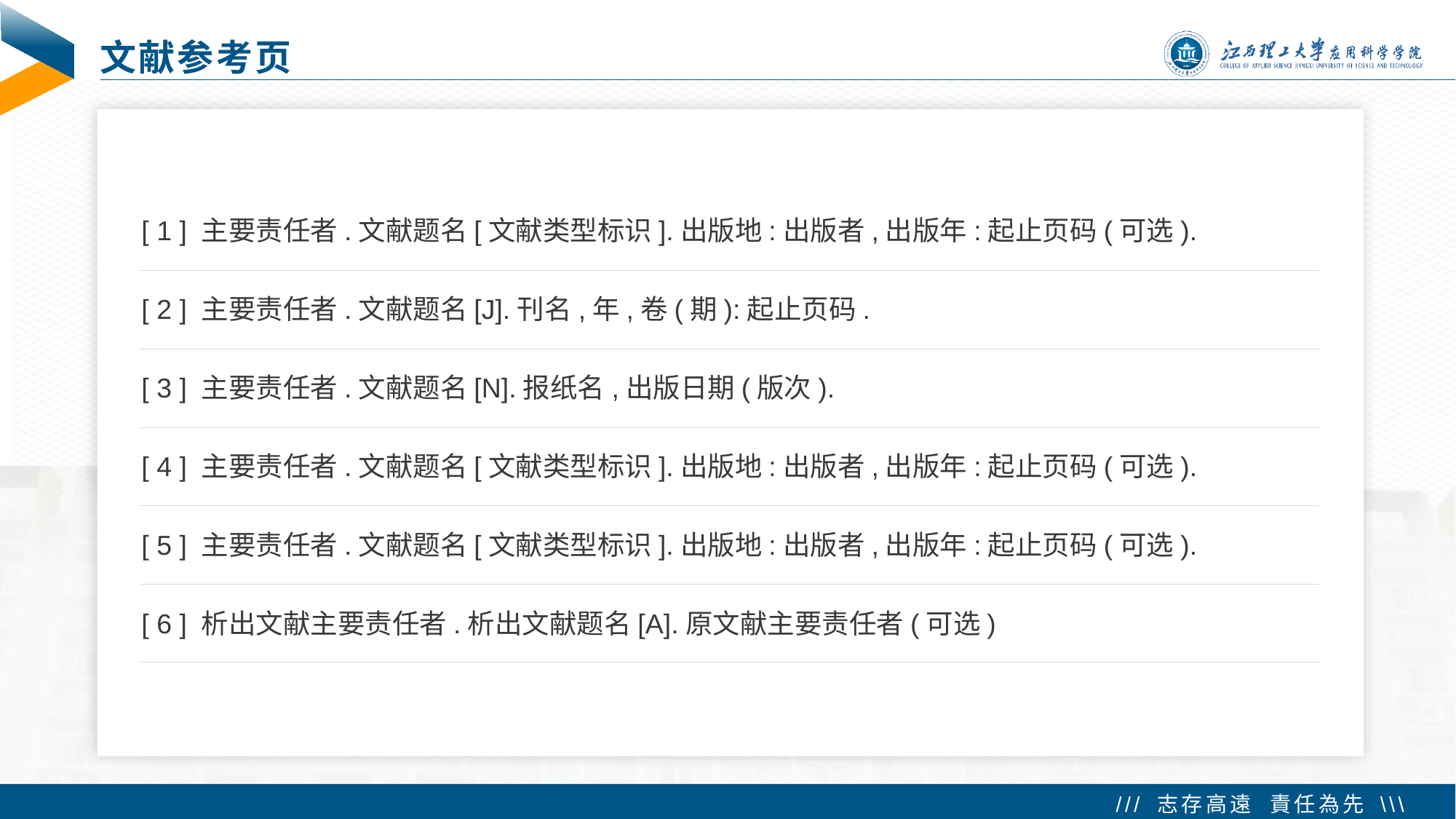

# 文献参考页

[ 1 ] 主要责任者.文献题名[文献类型标识].出版地:出版者,出版年:起止页码(可选).

[ 2 ] 主要责任者.文献题名[J].刊名,年,卷(期):起止页码.

[ 3 ] 主要责任者.文献题名[N].报纸名,出版日期(版次).

[ 4 ] 主要责任者.文献题名[文献类型标识].出版地:出版者,出版年:起止页码(可选).

[ 5 ] 主要责任者.文献题名[文献类型标识].出版地:出版者,出版年:起止页码(可选).

[ 6 ] 析出文献主要责任者.析出文献题名[A].原文献主要责任者(可选)
  Tip：要按顺序对齐排列，行与行之间的间距要相等